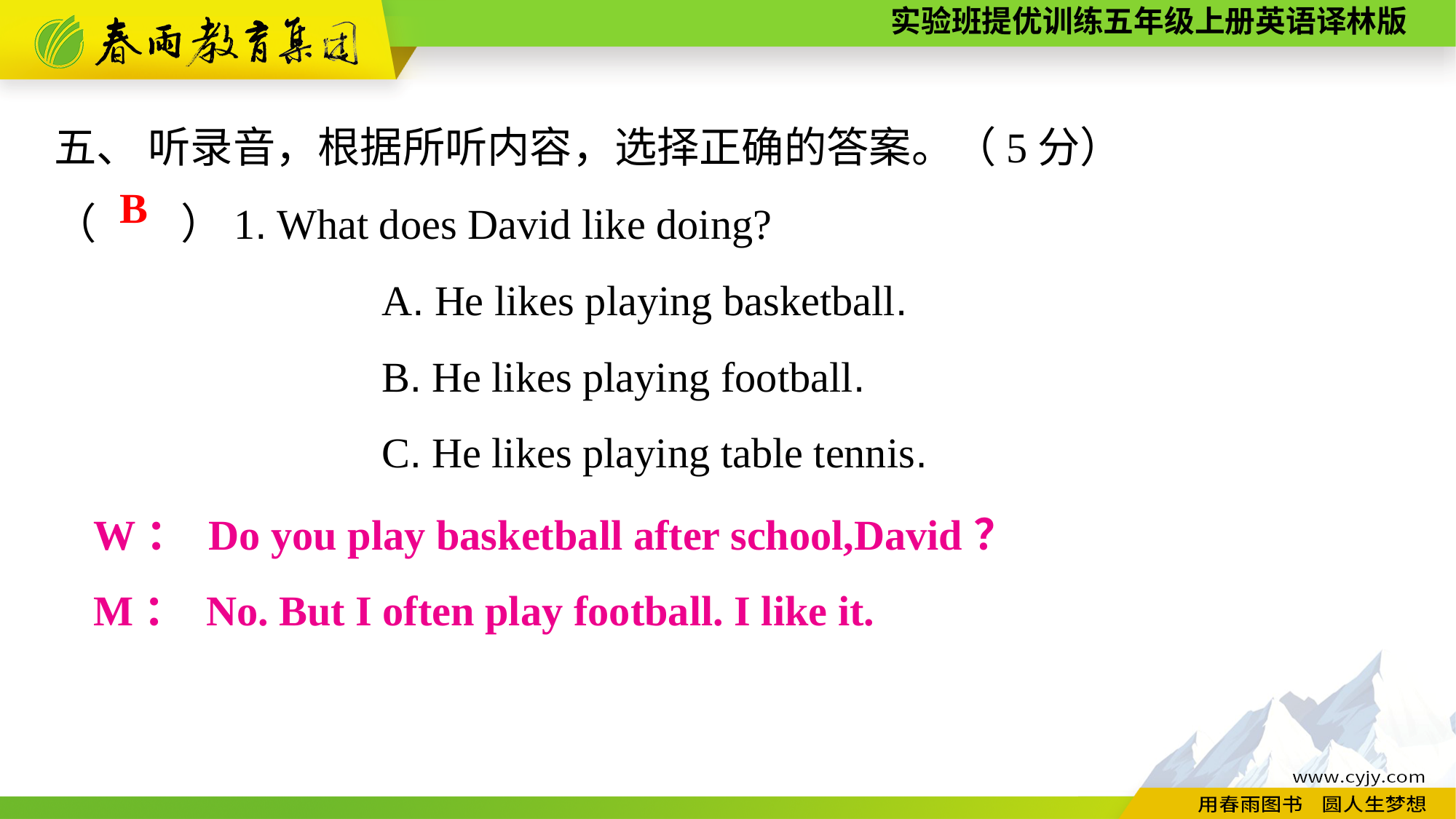

五、 听录音，根据所听内容，选择正确的答案。（5分）
（　　）1. What does David like doing?
			A. He likes playing basketball.
			B. He likes playing football.
			C. He likes playing table tennis.
B
W： Do you play basketball after school,David？
M： No. But I often play football. I like it.